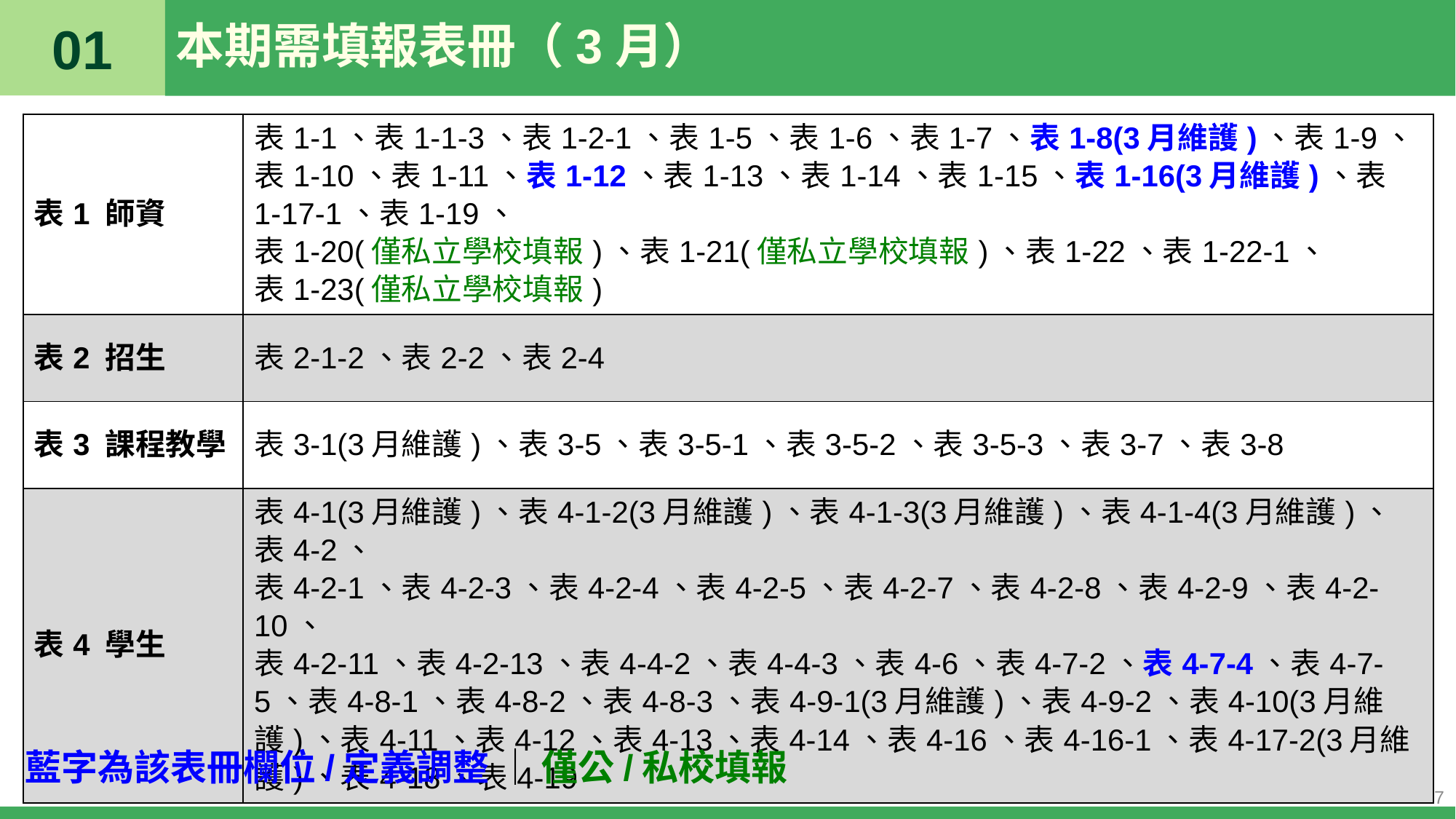

01
# 本期需填報表冊（3月）
| 表1 師資 | 表1-1、表1-1-3、表1-2-1、表1-5、表1-6、表1-7、表1-8(3月維護)、表1-9、表1-10、表1-11、表1-12、表1-13、表1-14、表1-15、表1-16(3月維護)、表1-17-1、表1-19、 表1-20(僅私立學校填報)、表1-21(僅私立學校填報)、表1-22、表1-22-1、 表1-23(僅私立學校填報) |
| --- | --- |
| 表2 招生 | 表2-1-2、表2-2、表2-4 |
| 表3 課程教學 | 表3-1(3月維護)、表3-5、表3-5-1、表3-5-2、表3-5-3、表3-7、表3-8 |
| 表4 學生 | 表4-1(3月維護)、表4-1-2(3月維護)、表4-1-3(3月維護)、表4-1-4(3月維護)、表4-2、 表4-2-1、表4-2-3、表4-2-4、表4-2-5、表4-2-7、表4-2-8、表4-2-9、表4-2-10、 表4-2-11、表4-2-13、表4-4-2、表4-4-3、表4-6、表4-7-2、表4-7-4、表4-7-5、表4-8-1、表4-8-2、表4-8-3、表4-9-1(3月維護)、表4-9-2、表4-10(3月維護)、表4-11、表4-12、表4-13、表4-14、表4-16、表4-16-1、表4-17-2(3月維護)、表4-18、表4-19 |
藍字為該表冊欄位/定義調整 ｜ 僅公/私校填報
7